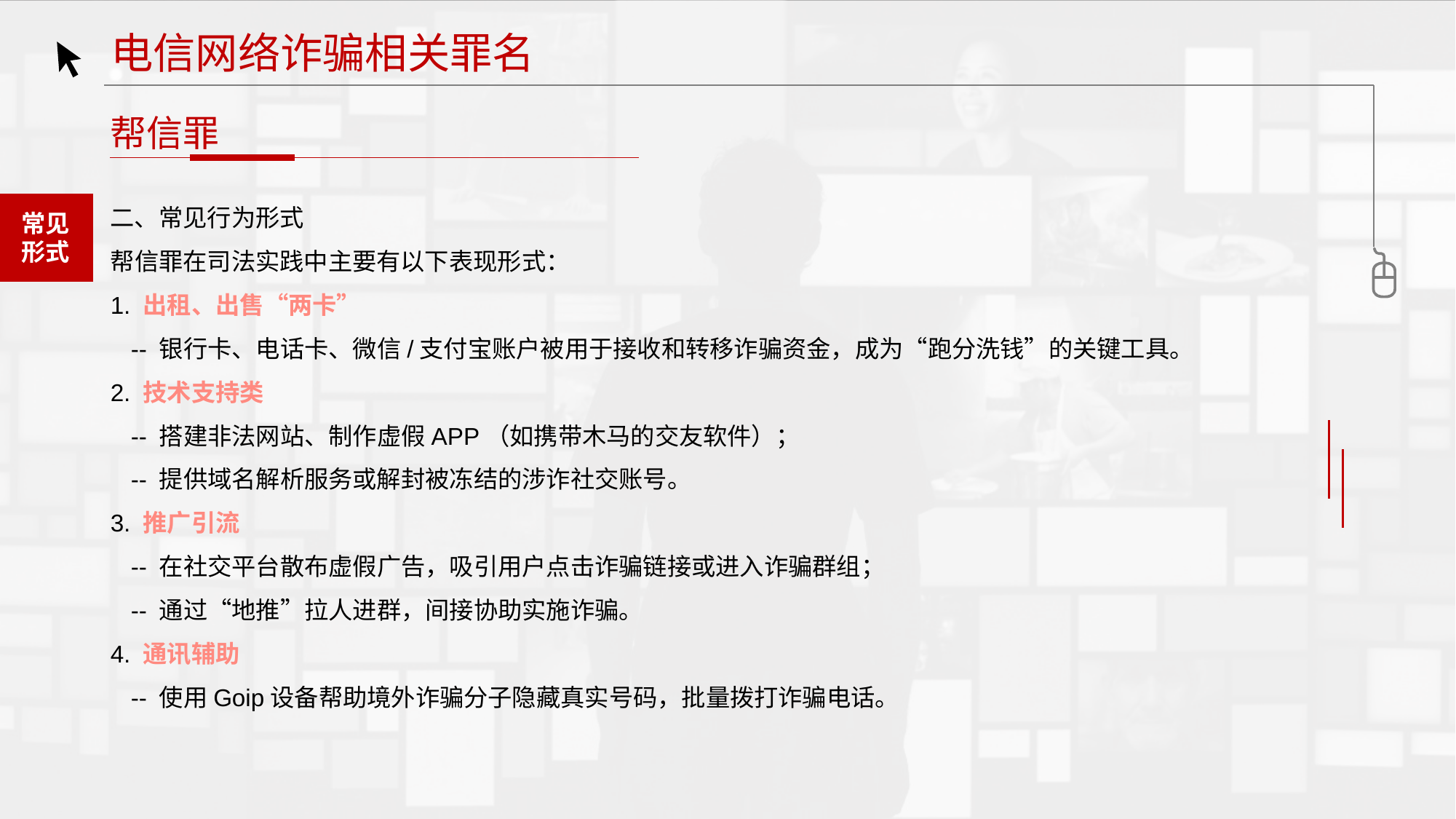

电信网络诈骗相关罪名
帮信罪

二、常见行为形式
帮信罪在司法实践中主要有以下表现形式：
1. 出租、出售“两卡”
   -- 银行卡、电话卡、微信/支付宝账户被用于接收和转移诈骗资金，成为“跑分洗钱”的关键工具。
2. 技术支持类
   -- 搭建非法网站、制作虚假APP（如携带木马的交友软件）；
   -- 提供域名解析服务或解封被冻结的涉诈社交账号。
3. 推广引流
   -- 在社交平台散布虚假广告，吸引用户点击诈骗链接或进入诈骗群组；
   -- 通过“地推”拉人进群，间接协助实施诈骗。
4. 通讯辅助
   -- 使用Goip设备帮助境外诈骗分子隐藏真实号码，批量拨打诈骗电话。

常见
形式